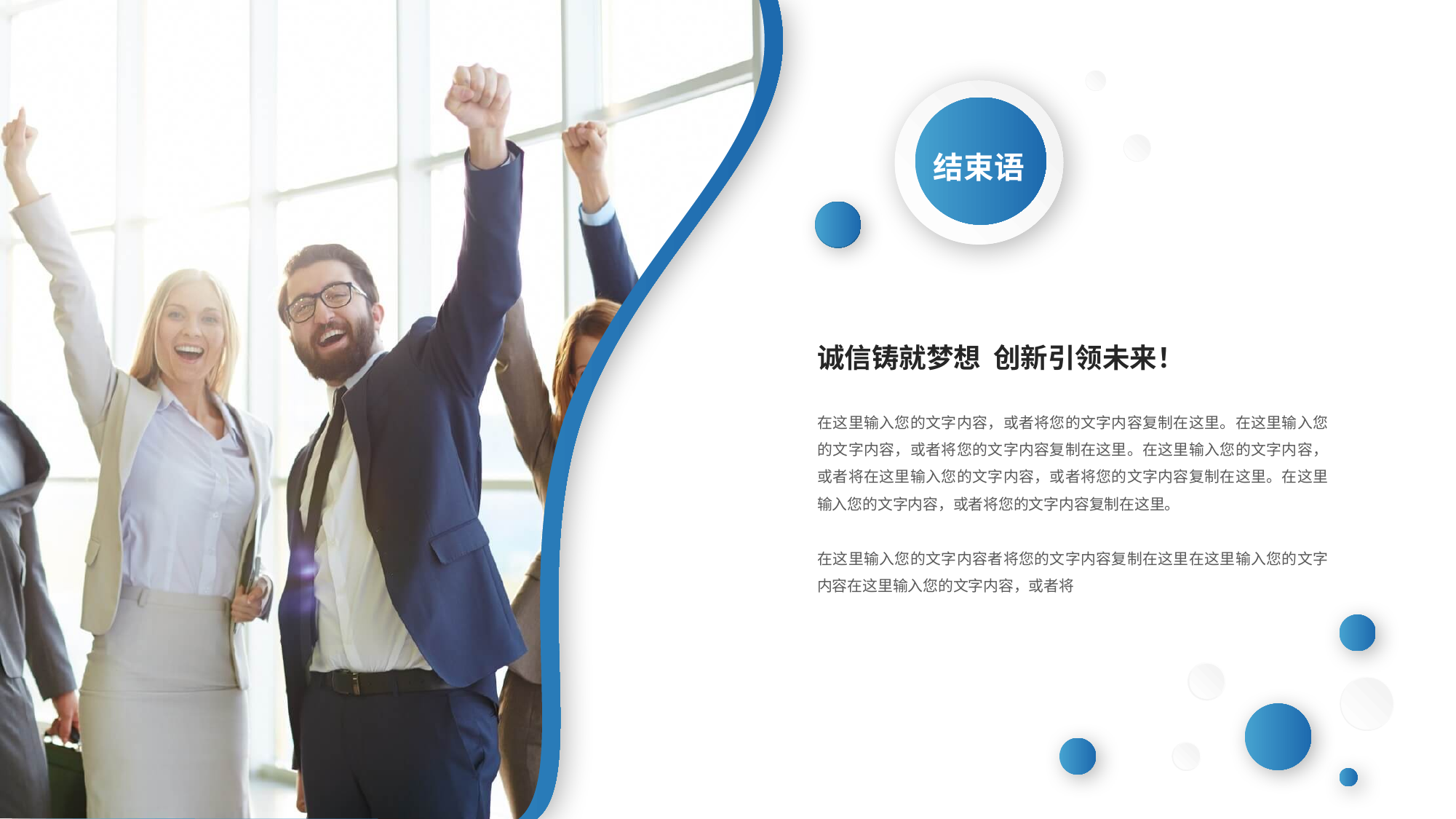

结束语

诚信铸就梦想  创新引领未来！

在这里输入您的文字内容，或者将您的文字内容复制在这里。在这里输入您的文字内容，或者将您的文字内容复制在这里。在这里输入您的文字内容，或者将在这里输入您的文字内容，或者将您的文字内容复制在这里。在这里输入您的文字内容，或者将您的文字内容复制在这里。

在这里输入您的文字内容者将您的文字内容复制在这里在这里输入您的文字内容在这里输入您的文字内容，或者将